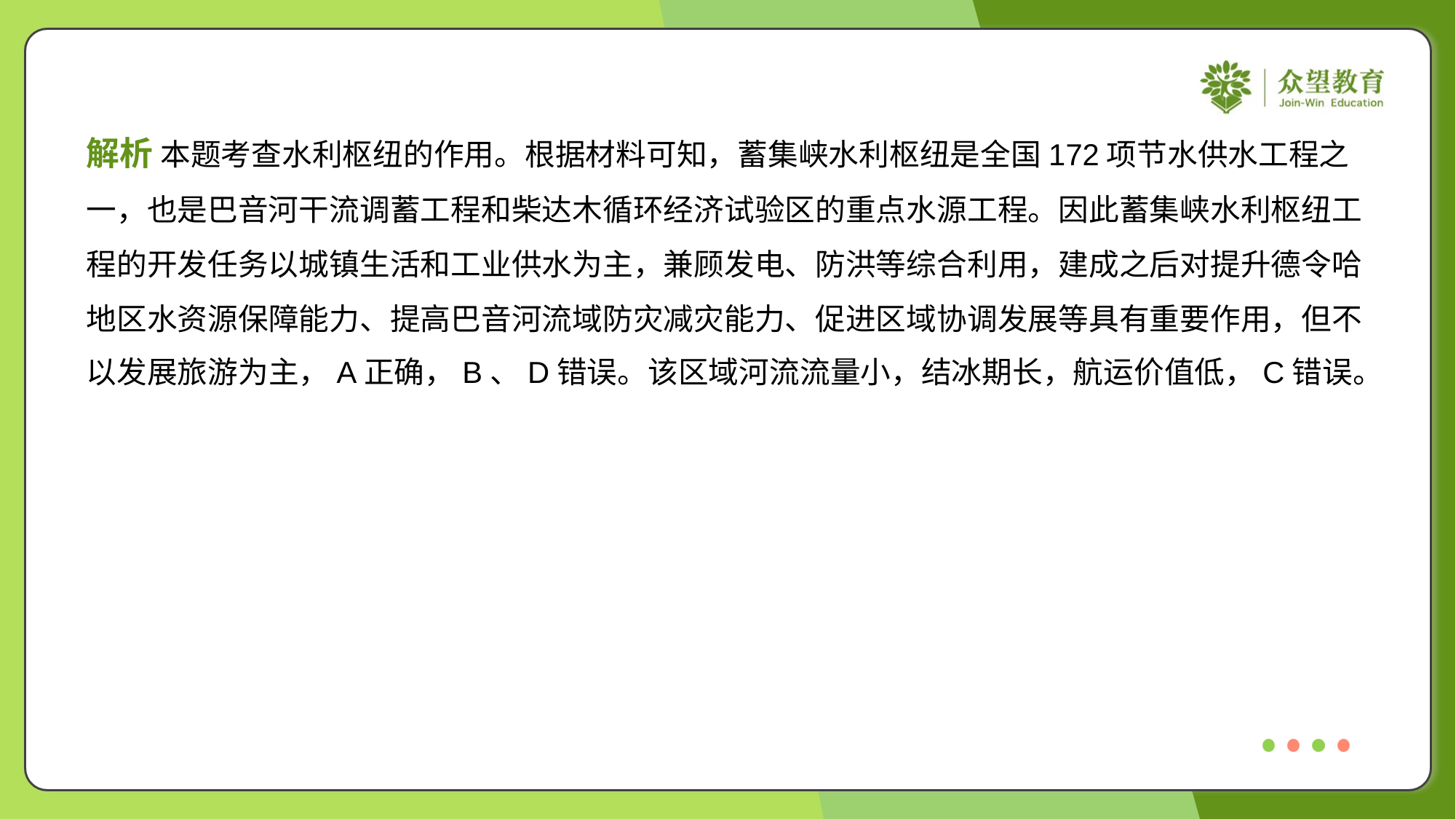

解析 本题考查水利枢纽的作用。根据材料可知，蓄集峡水利枢纽是全国172项节水供水工程之
一，也是巴音河干流调蓄工程和柴达木循环经济试验区的重点水源工程。因此蓄集峡水利枢纽工
程的开发任务以城镇生活和工业供水为主，兼顾发电、防洪等综合利用，建成之后对提升德令哈
地区水资源保障能力、提高巴音河流域防灾减灾能力、促进区域协调发展等具有重要作用，但不
以发展旅游为主，A正确，B、D错误。该区域河流流量小，结冰期长，航运价值低，C错误。